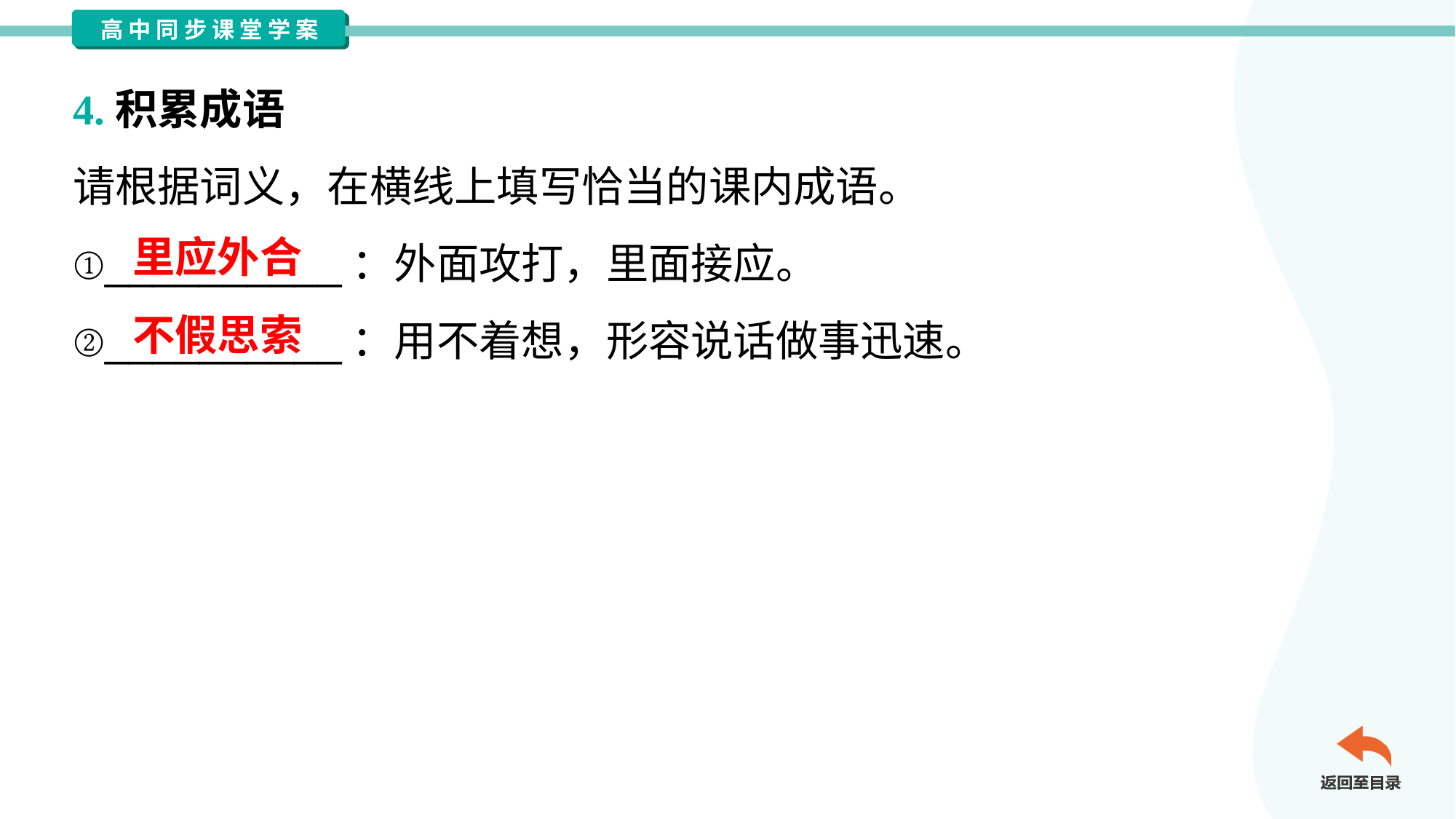

4.积累成语
请根据词义，在横线上填写恰当的课内成语。
①__________：外面攻打，里面接应。
②__________：用不着想，形容说话做事迅速。
里应外合
不假思索